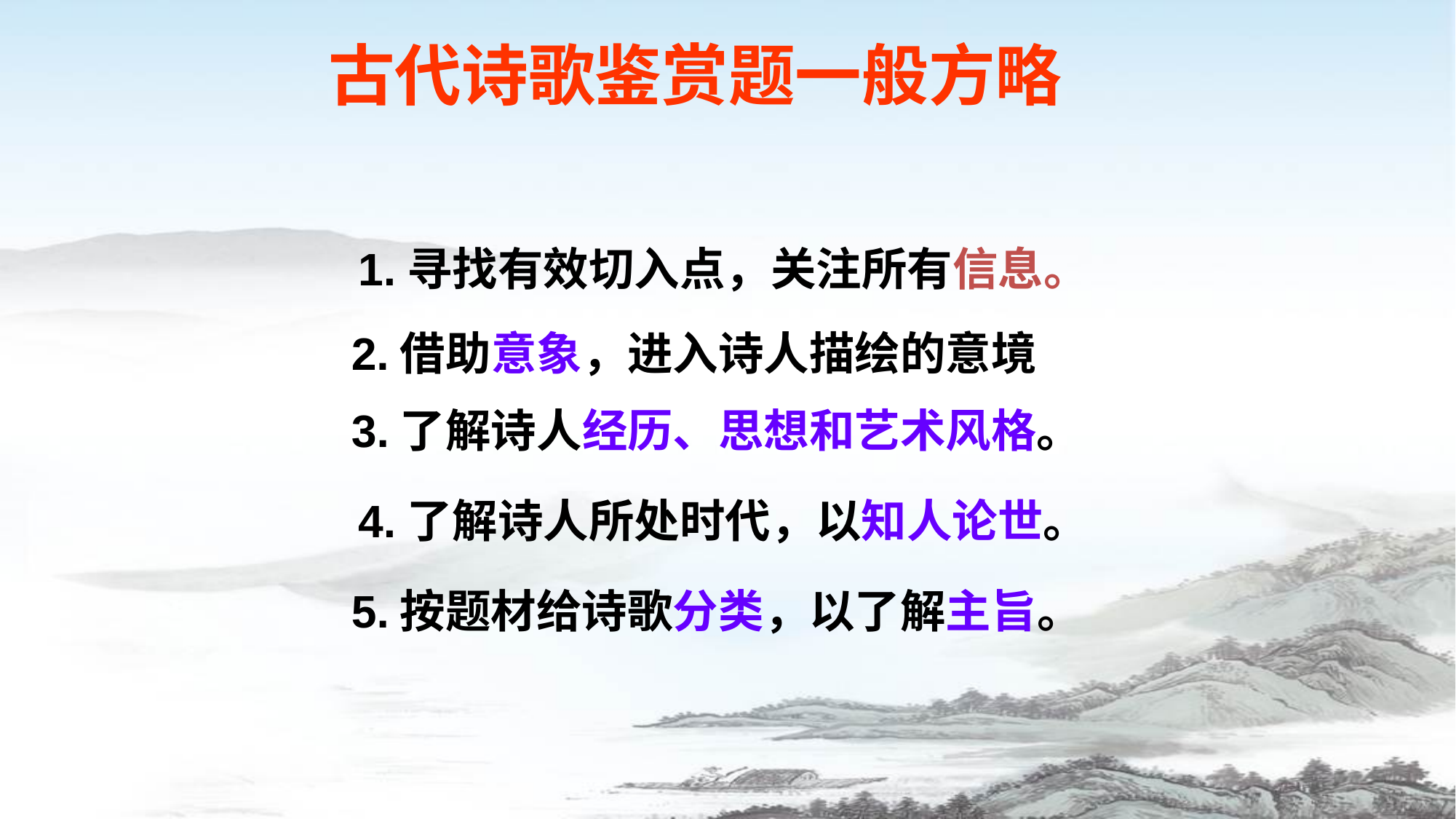

古代诗歌鉴赏题一般方略

1.寻找有效切入点，关注所有信息。
2.借助意象，进入诗人描绘的意境。
3.了解诗人经历、思想和艺术风格。
4.了解诗人所处时代，以知人论世。
5.按题材给诗歌分类，以了解主旨。